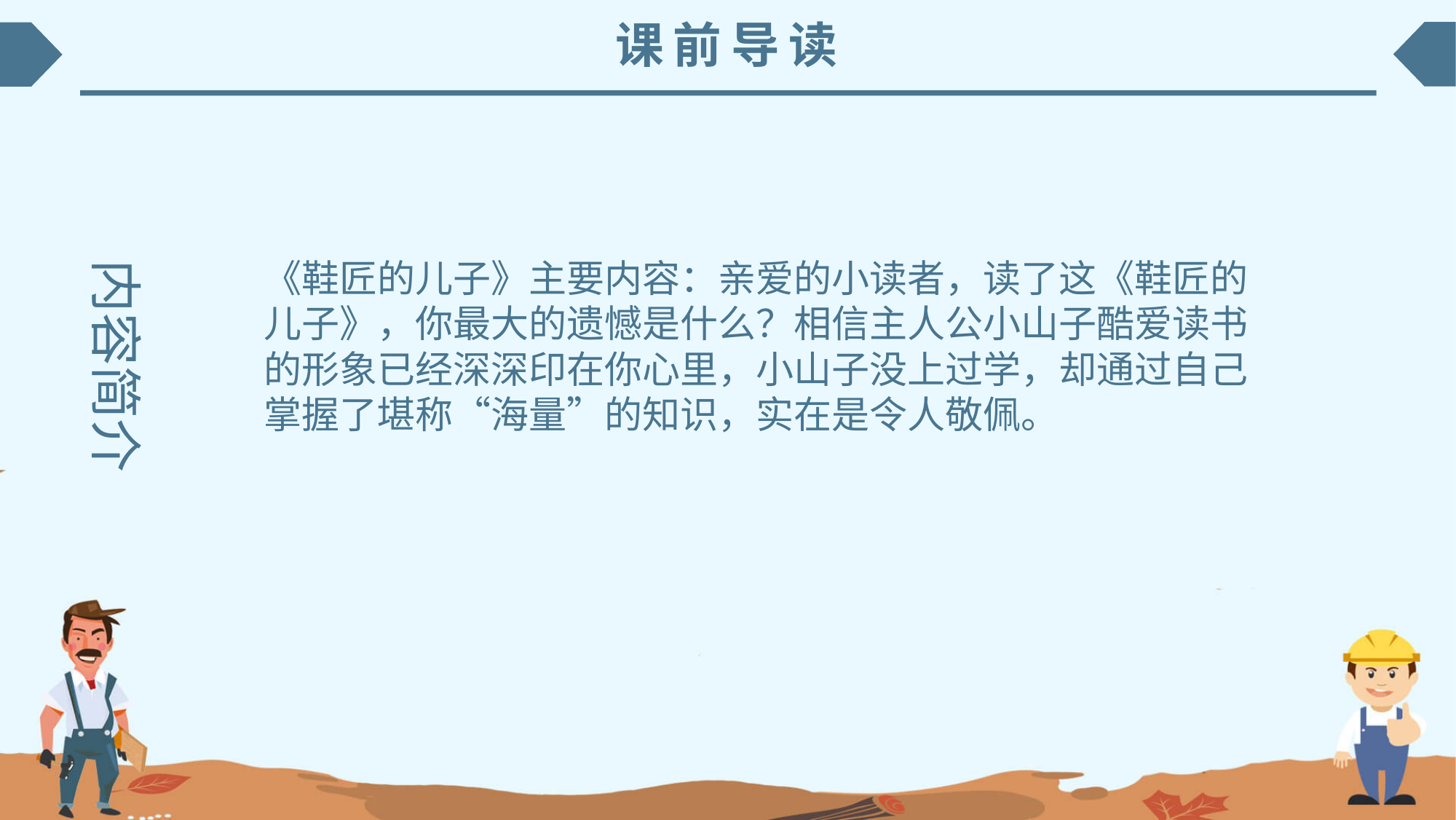

课前导读

内容简介
《鞋匠的儿子》主要内容：亲爱的小读者，读了这《鞋匠的儿子》，你最大的遗憾是什么？相信主人公小山子酷爱读书的形象已经深深印在你心里，小山子没上过学，却通过自己掌握了堪称“海量”的知识，实在是令人敬佩。